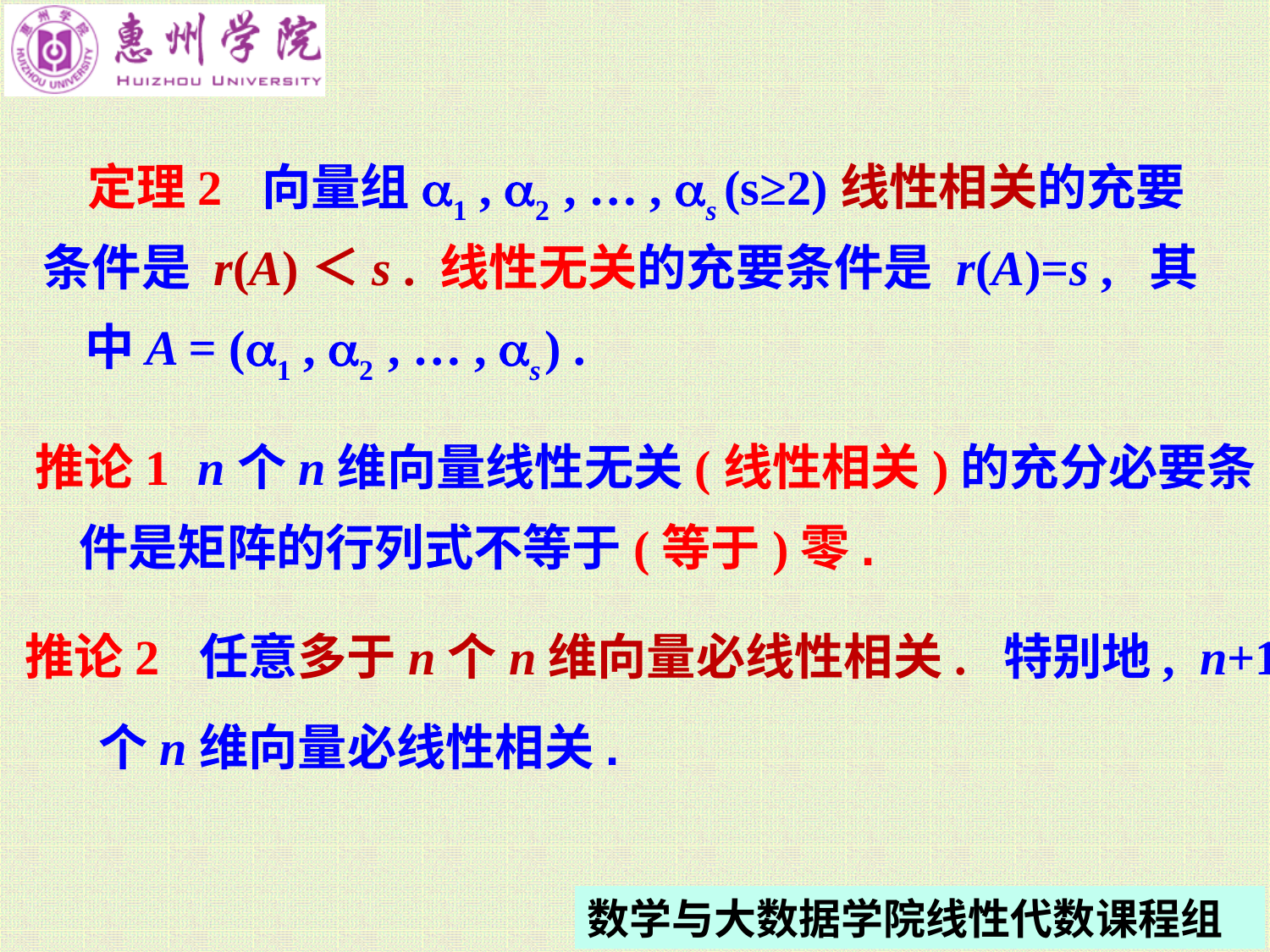

定理2  向量组α1 , α2 , … , αs (s≥2)线性相关的充要
条件是 r(A)＜s . 线性无关的充要条件是 r(A)=s ,  其
中A = (α1 , α2 , … , αs ) .
推论1  n个n维向量线性无关(线性相关)的充分必要条
件是矩阵的行列式不等于(等于)零.
推论2  任意多于n个n维向量必线性相关.  特别地,  n+1
个n维向量必线性相关.